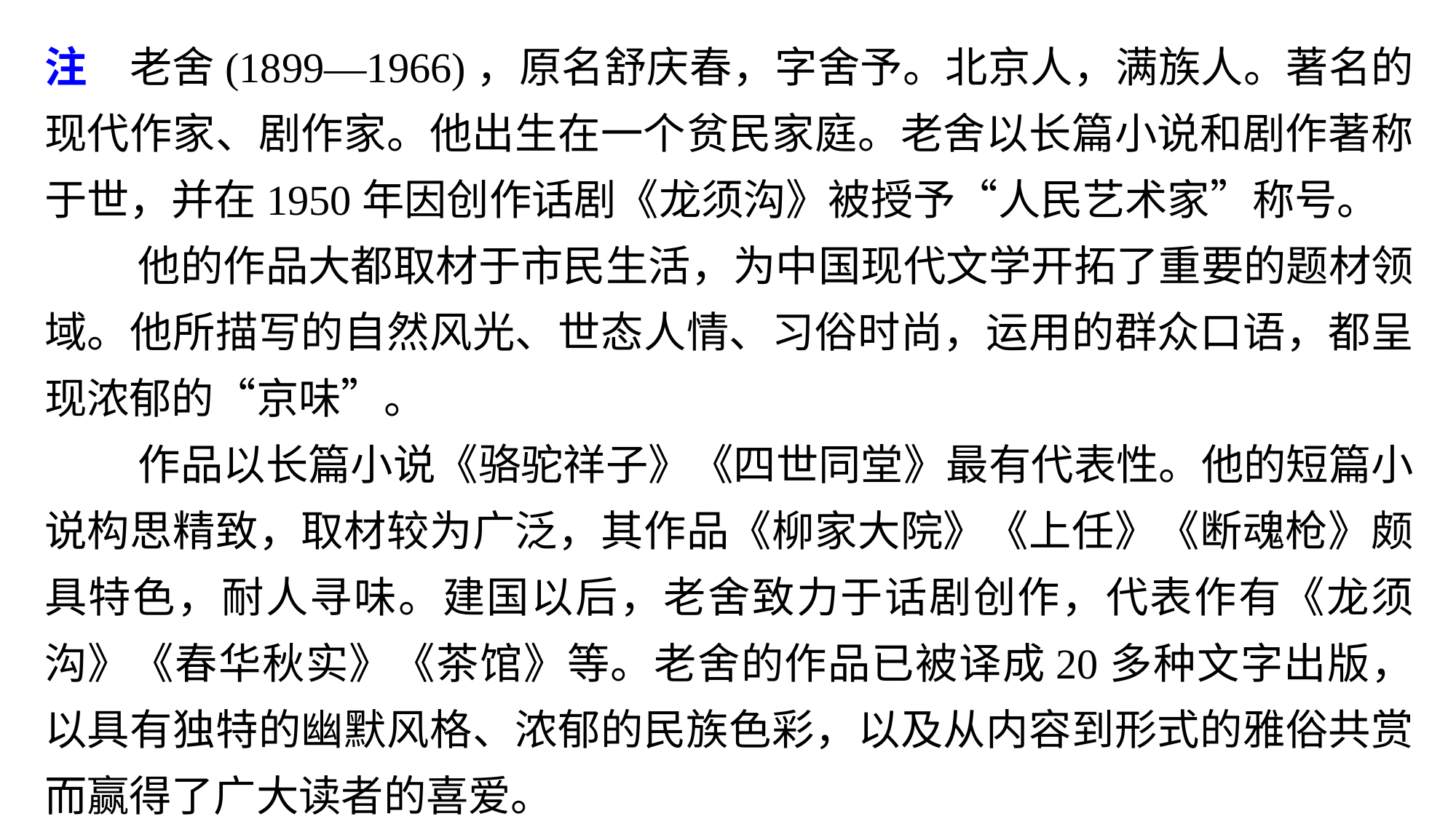

注　老舍(1899—1966)，原名舒庆春，字舍予。北京人，满族人。著名的现代作家、剧作家。他出生在一个贫民家庭。老舍以长篇小说和剧作著称于世，并在1950年因创作话剧《龙须沟》被授予“人民艺术家”称号。
   他的作品大都取材于市民生活，为中国现代文学开拓了重要的题材领域。他所描写的自然风光、世态人情、习俗时尚，运用的群众口语，都呈现浓郁的“京味”。
   作品以长篇小说《骆驼祥子》《四世同堂》最有代表性。他的短篇小说构思精致，取材较为广泛，其作品《柳家大院》《上任》《断魂枪》颇具特色，耐人寻味。建国以后，老舍致力于话剧创作，代表作有《龙须沟》《春华秋实》《茶馆》等。老舍的作品已被译成20多种文字出版，以具有独特的幽默风格、浓郁的民族色彩，以及从内容到形式的雅俗共赏而赢得了广大读者的喜爱。